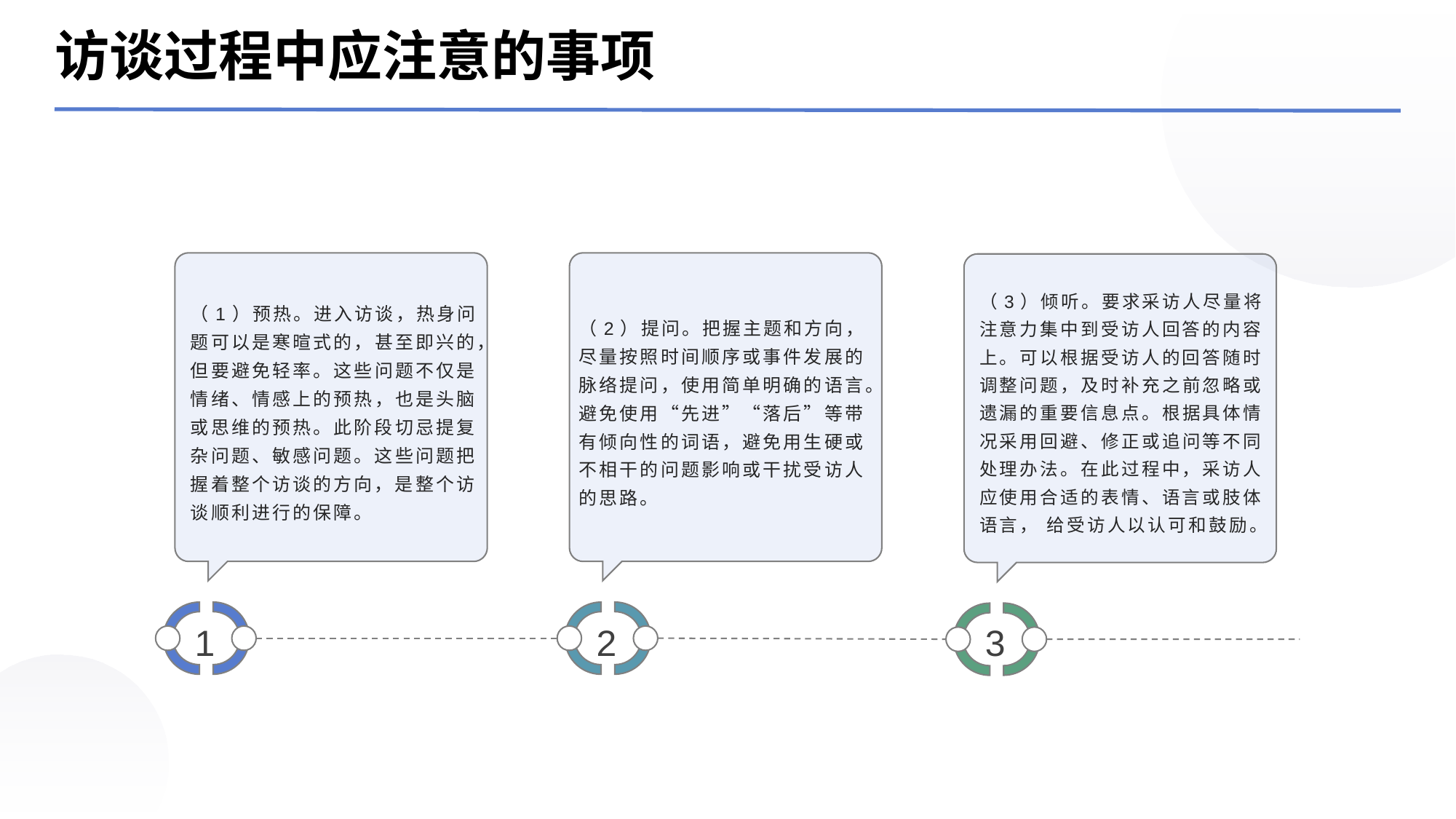

访谈过程中应注意的事项

（1）预热。进入访谈，热身问题可以是寒暄式的，甚至即兴的，但要避免轻率。这些问题不仅是情绪、情感上的预热，也是头脑或思维的预热。此阶段切忌提复杂问题、敏感问题。这些问题把握着整个访谈的方向，是整个访谈顺利进行的保障。
（2）提问。把握主题和方向，尽量按照时间顺序或事件发展的脉络提问，使用简单明确的语言。避免使用“先进”“落后”等带有倾向性的词语，避免用生硬或不相干的问题影响或干扰受访人的思路。
（3）倾听。要求采访人尽量将注意力集中到受访人回答的内容上。可以根据受访人的回答随时调整问题，及时补充之前忽略或遗漏的重要信息点。根据具体情况采用回避、修正或追问等不同处理办法。在此过程中，采访人应使用合适的表情、语言或肢体语言， 给受访人以认可和鼓励。

1
2
3